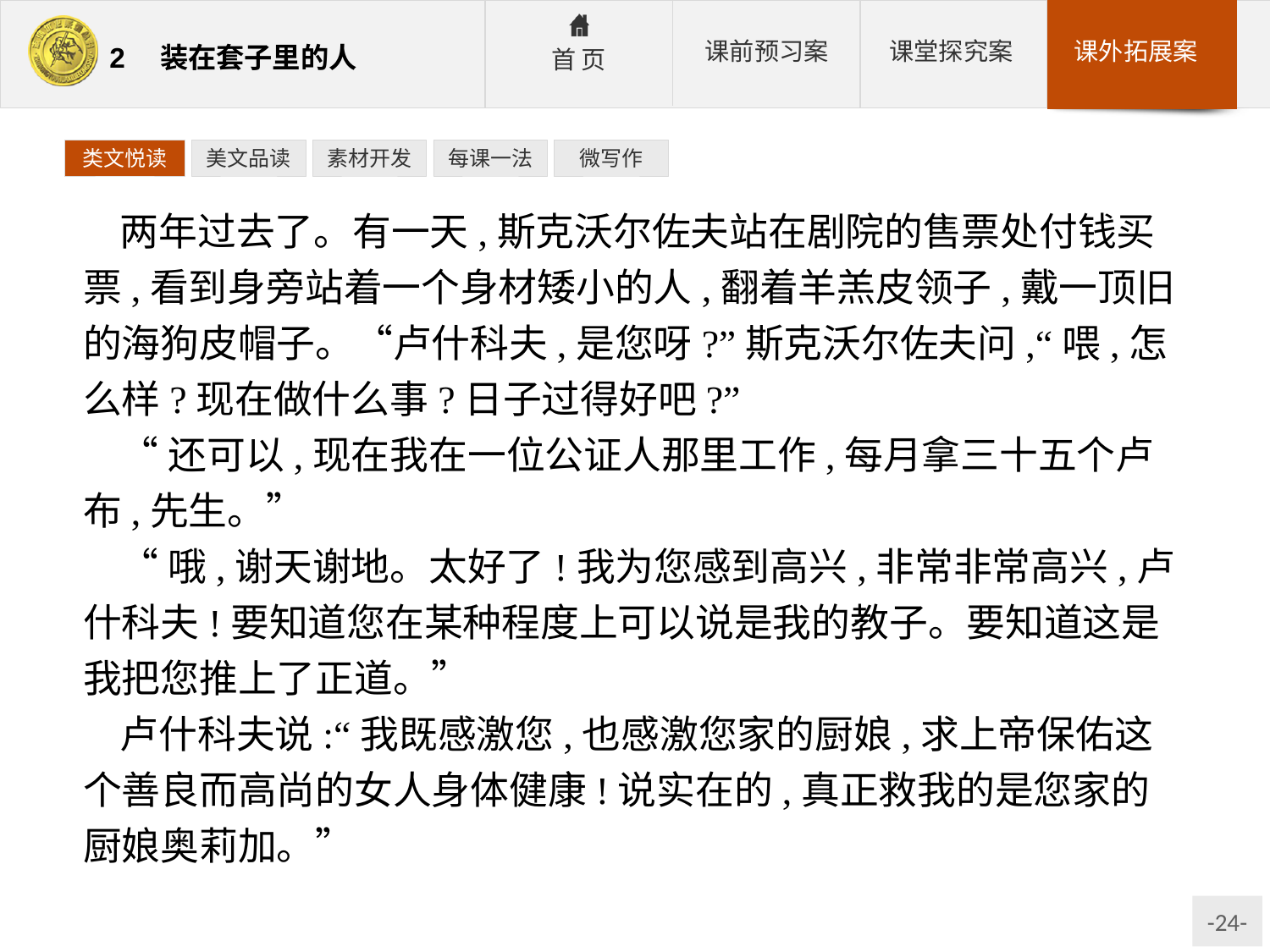

类文悦读
美文品读
素材开发
每课一法
微写作
两年过去了。有一天,斯克沃尔佐夫站在剧院的售票处付钱买票,看到身旁站着一个身材矮小的人,翻着羊羔皮领子,戴一顶旧的海狗皮帽子。“卢什科夫,是您呀?”斯克沃尔佐夫问,“喂,怎么样?现在做什么事?日子过得好吧?”
“还可以,现在我在一位公证人那里工作,每月拿三十五个卢布,先生。”
“哦,谢天谢地。太好了!我为您感到高兴,非常非常高兴,卢什科夫!要知道您在某种程度上可以说是我的教子。要知道这是我把您推上了正道。”
卢什科夫说:“我既感激您,也感激您家的厨娘,求上帝保佑这个善良而高尚的女人身体健康!说实在的,真正救我的是您家的厨娘奥莉加。”